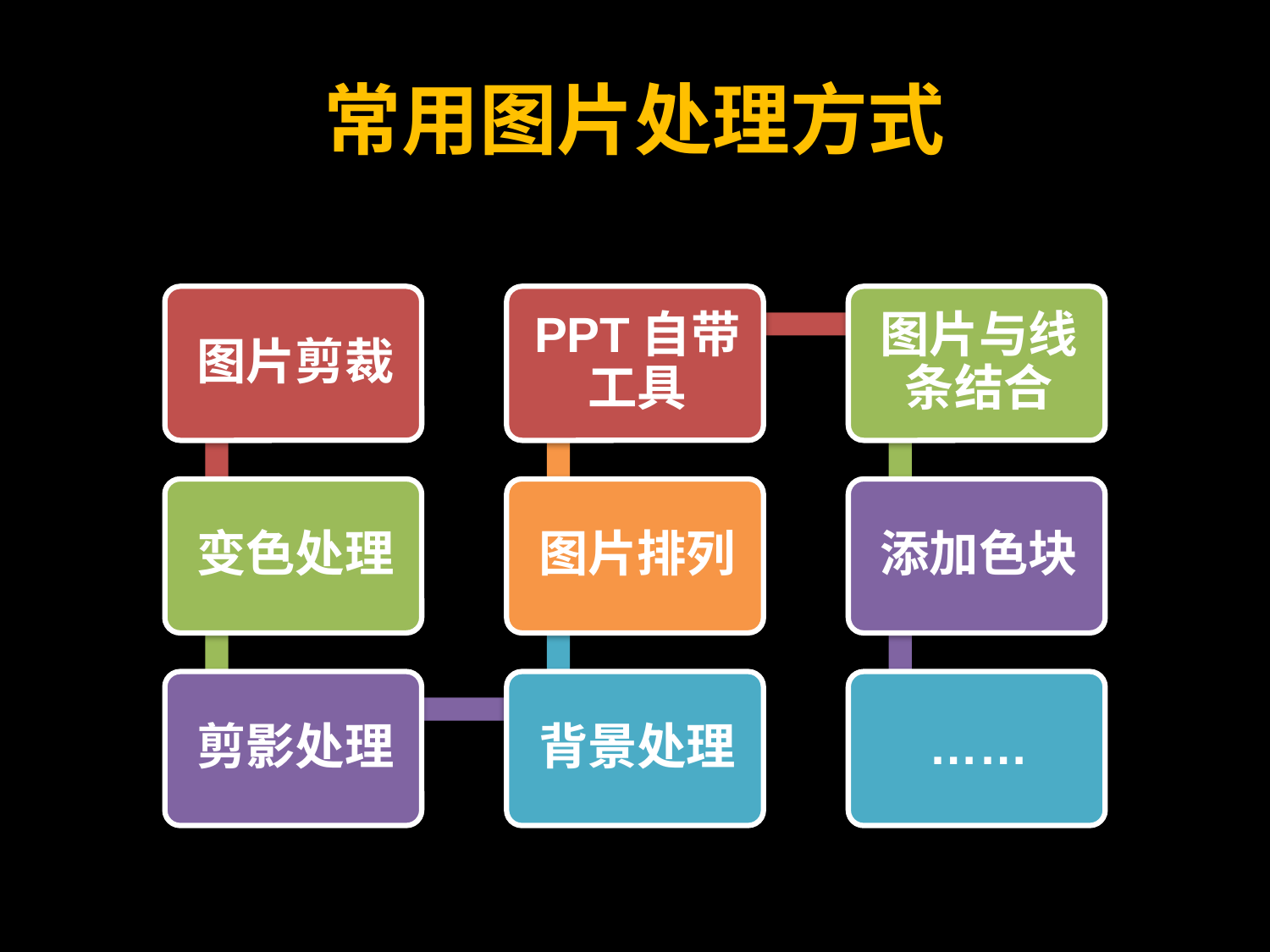

# 常用图片处理方式
图片剪裁
变色处理
剪影处理
背景处理
图片排列
PPT自带工具
图片与线条结合
添加色块
……